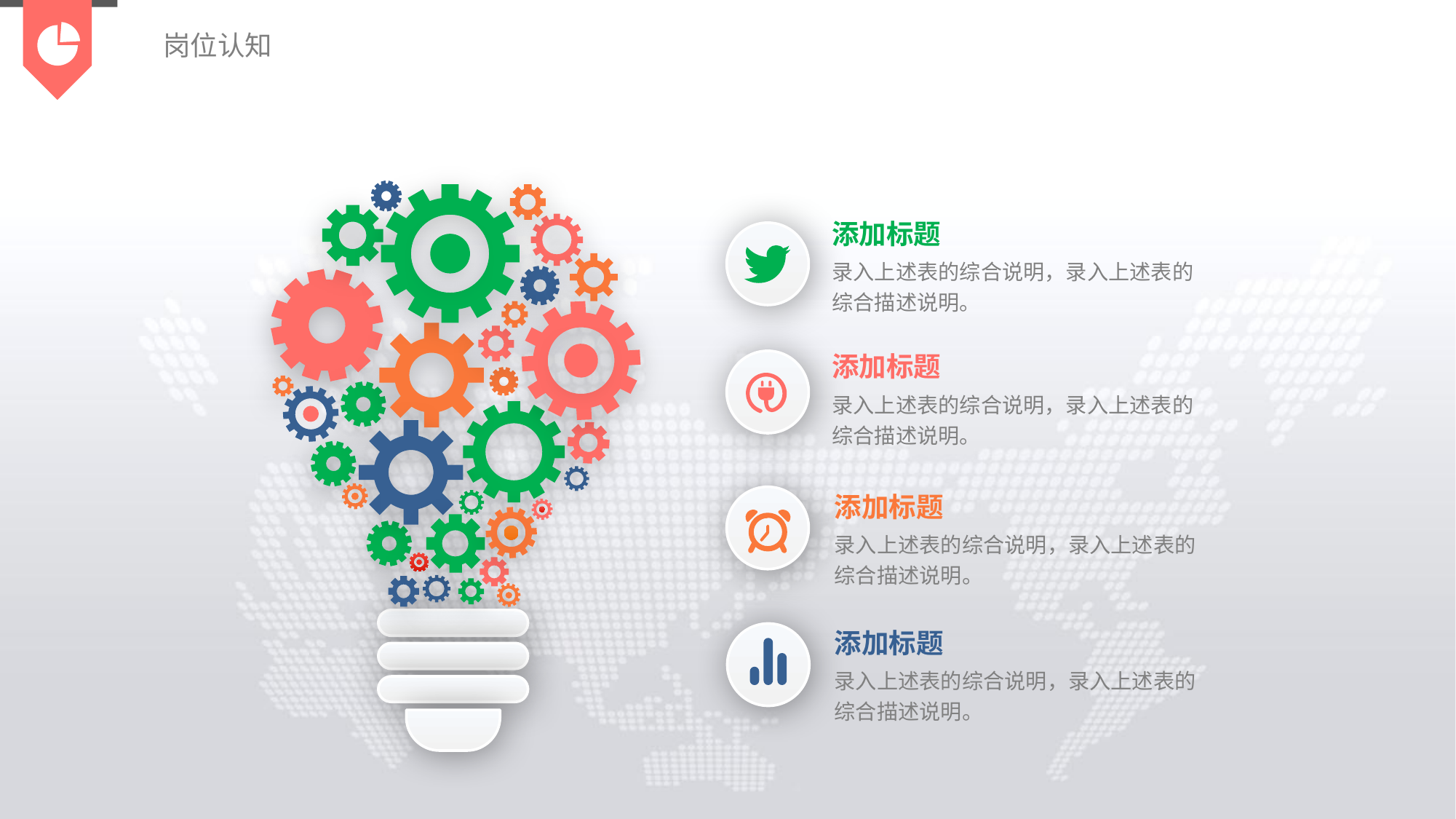

岗位认知

添加标题
录入上述表的综合说明，录入上述表的综合描述说明。

添加标题
录入上述表的综合说明，录入上述表的综合描述说明。

添加标题
录入上述表的综合说明，录入上述表的综合描述说明。

添加标题
录入上述表的综合说明，录入上述表的综合描述说明。